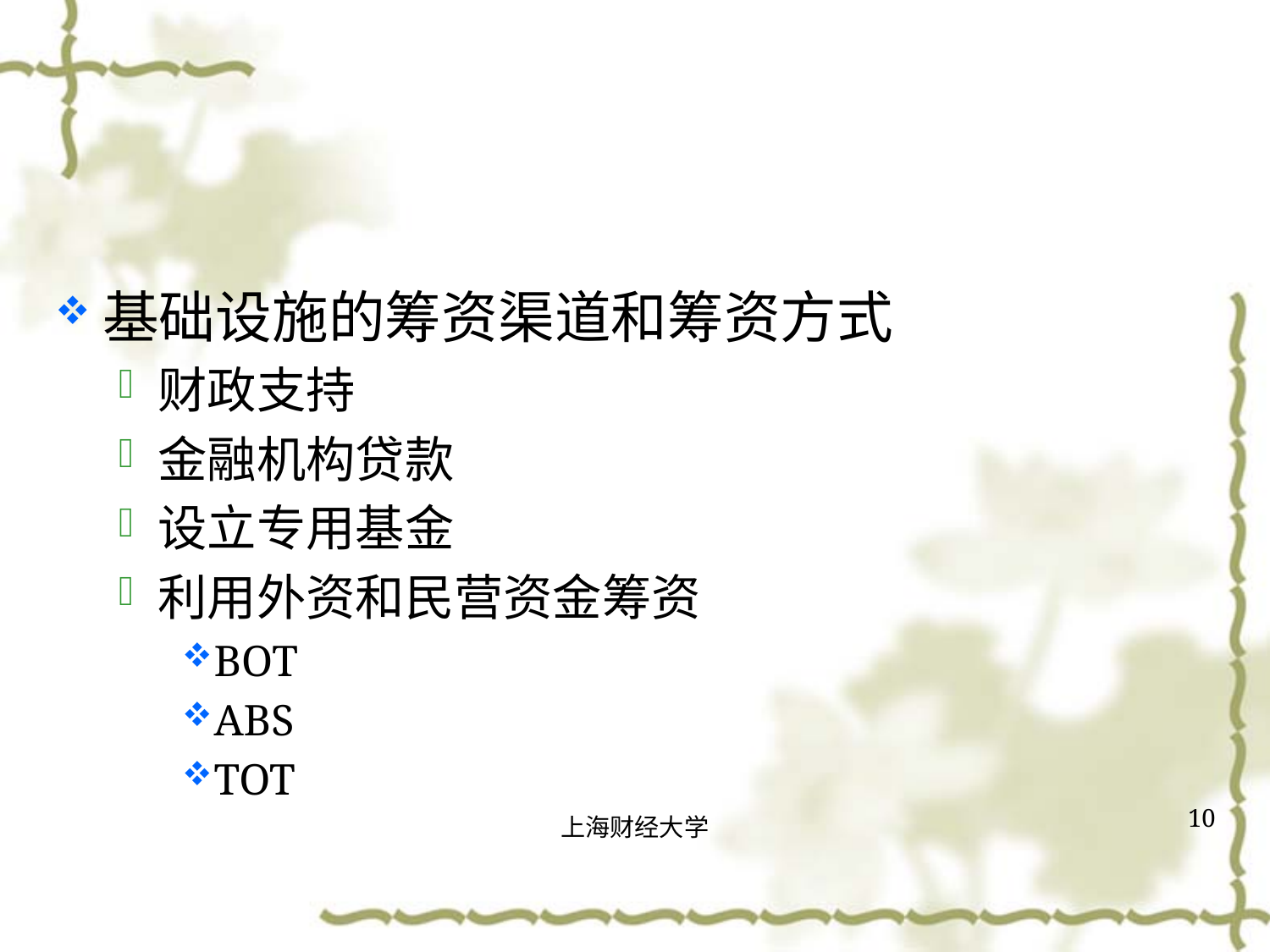

#
基础设施的筹资渠道和筹资方式
财政支持
金融机构贷款
设立专用基金
利用外资和民营资金筹资
BOT
ABS
TOT
10
上海财经大学